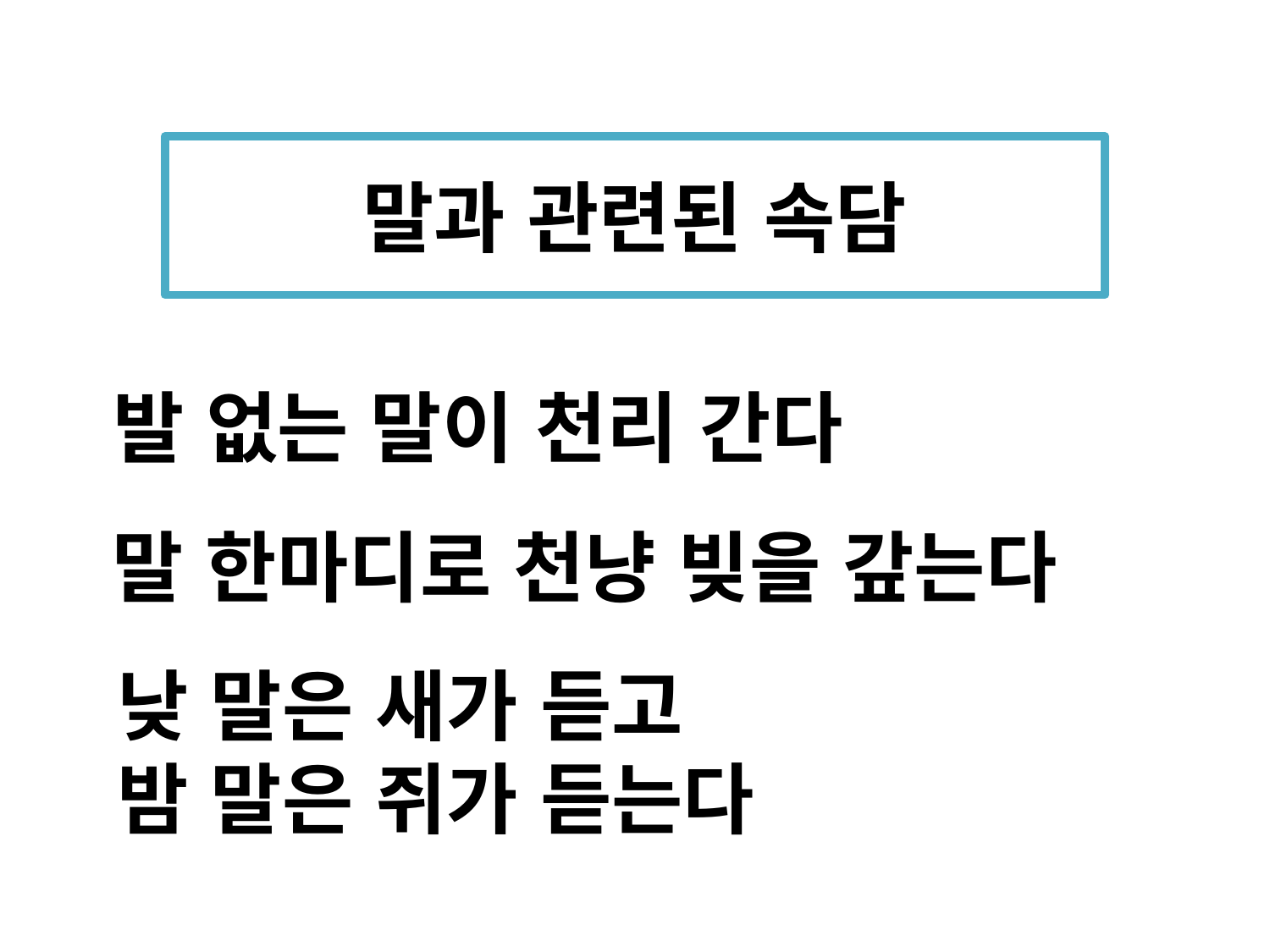

# 말과 관련된 속담
발 없는 말이 천리 간다
말 한마디로 천냥 빚을 갚는다
낮 말은 새가 듣고
밤 말은 쥐가 듣는다